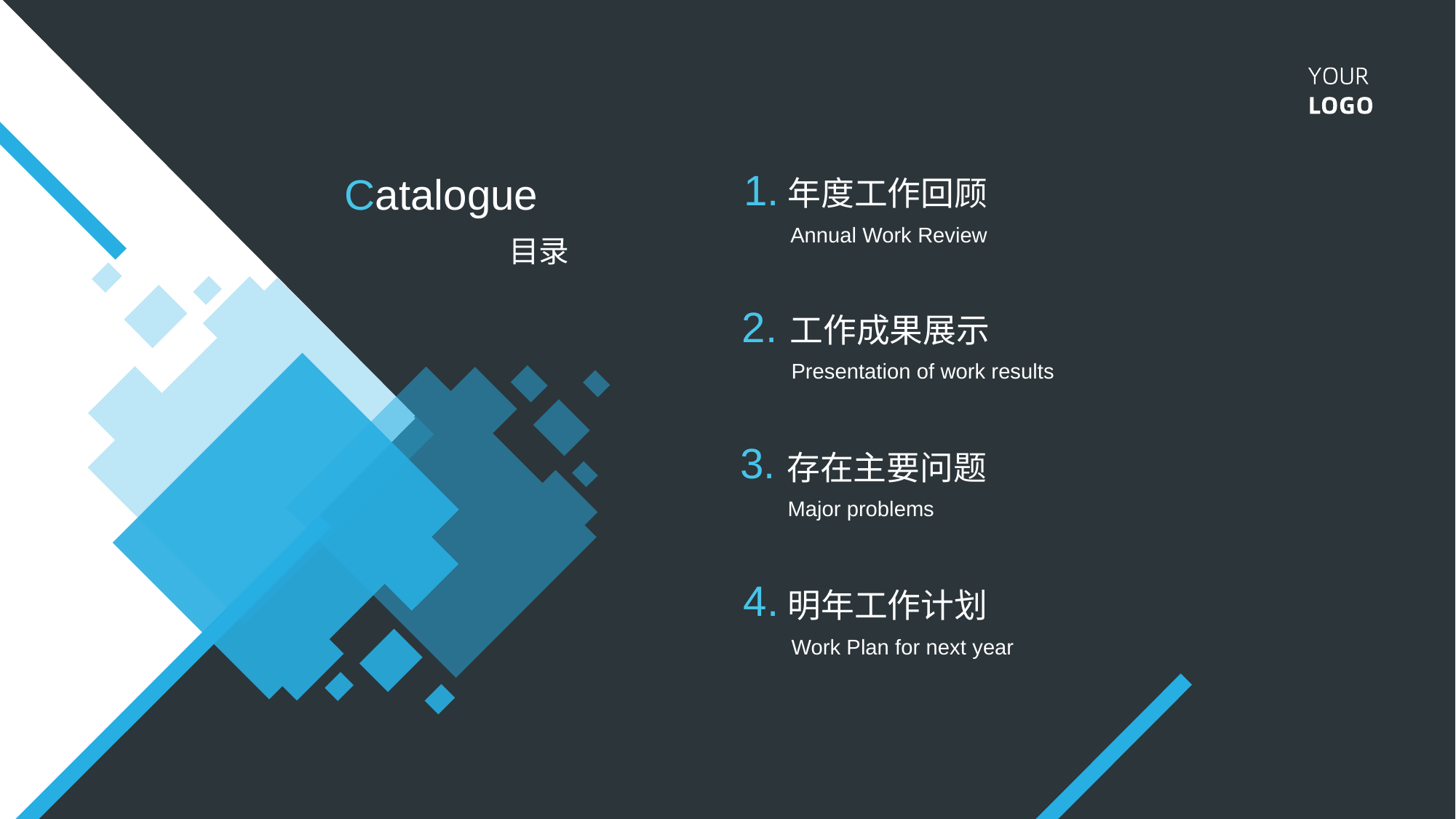

1.
Catalogue
年度工作回顾
Annual Work Review
目录

2.
工作成果展示
Presentation of work results

3.

存在主要问题
Major problems

4.
明年工作计划
Work Plan for next year